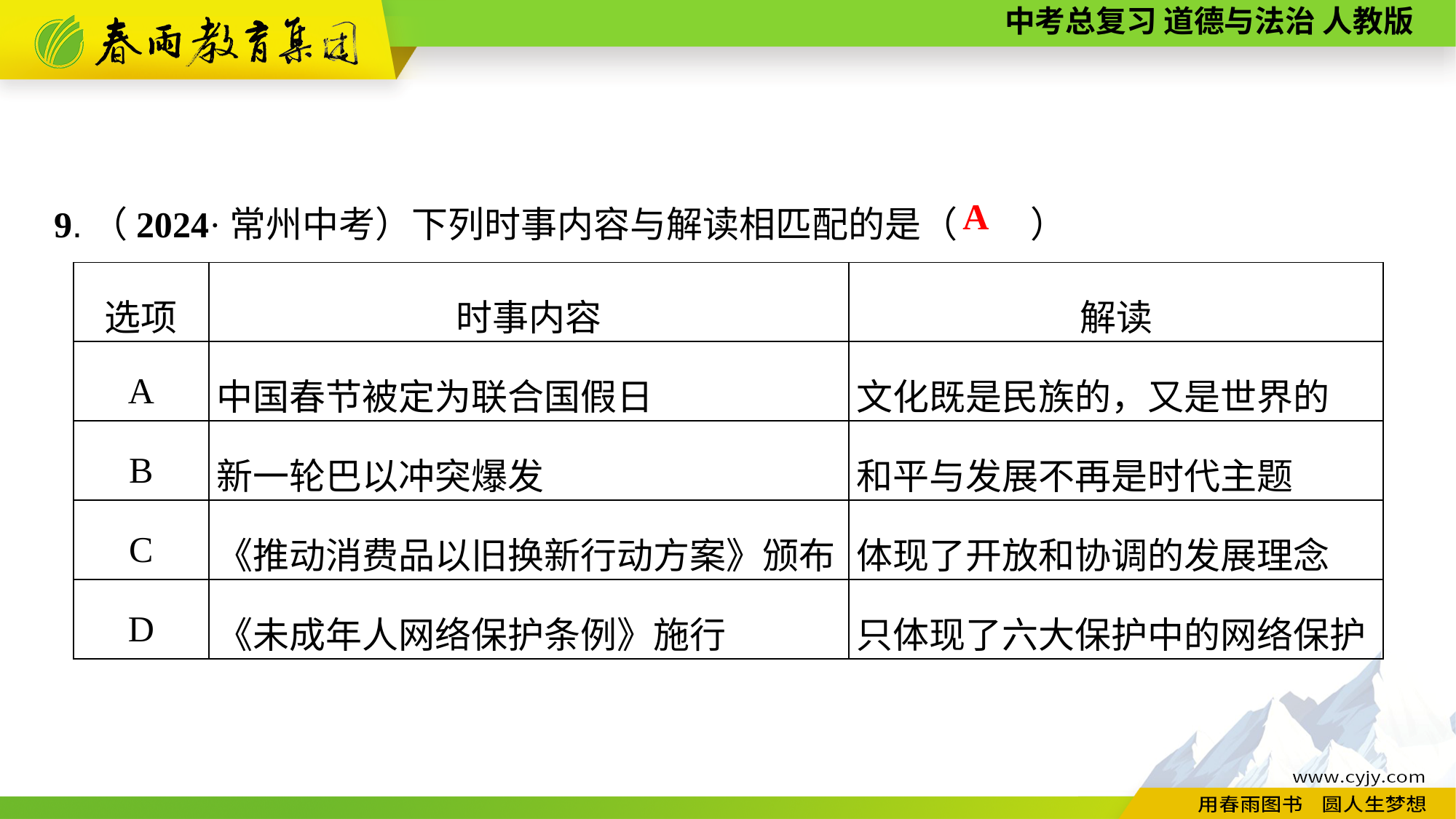

9.（2024·常州中考）下列时事内容与解读相匹配的是（　　）
A
| 选项 | 时事内容 | 解读 |
| --- | --- | --- |
| A | 中国春节被定为联合国假日 | 文化既是民族的，又是世界的 |
| B | 新一轮巴以冲突爆发 | 和平与发展不再是时代主题 |
| C | 《推动消费品以旧换新行动方案》颁布 | 体现了开放和协调的发展理念 |
| D | 《未成年人网络保护条例》施行 | 只体现了六大保护中的网络保护 |